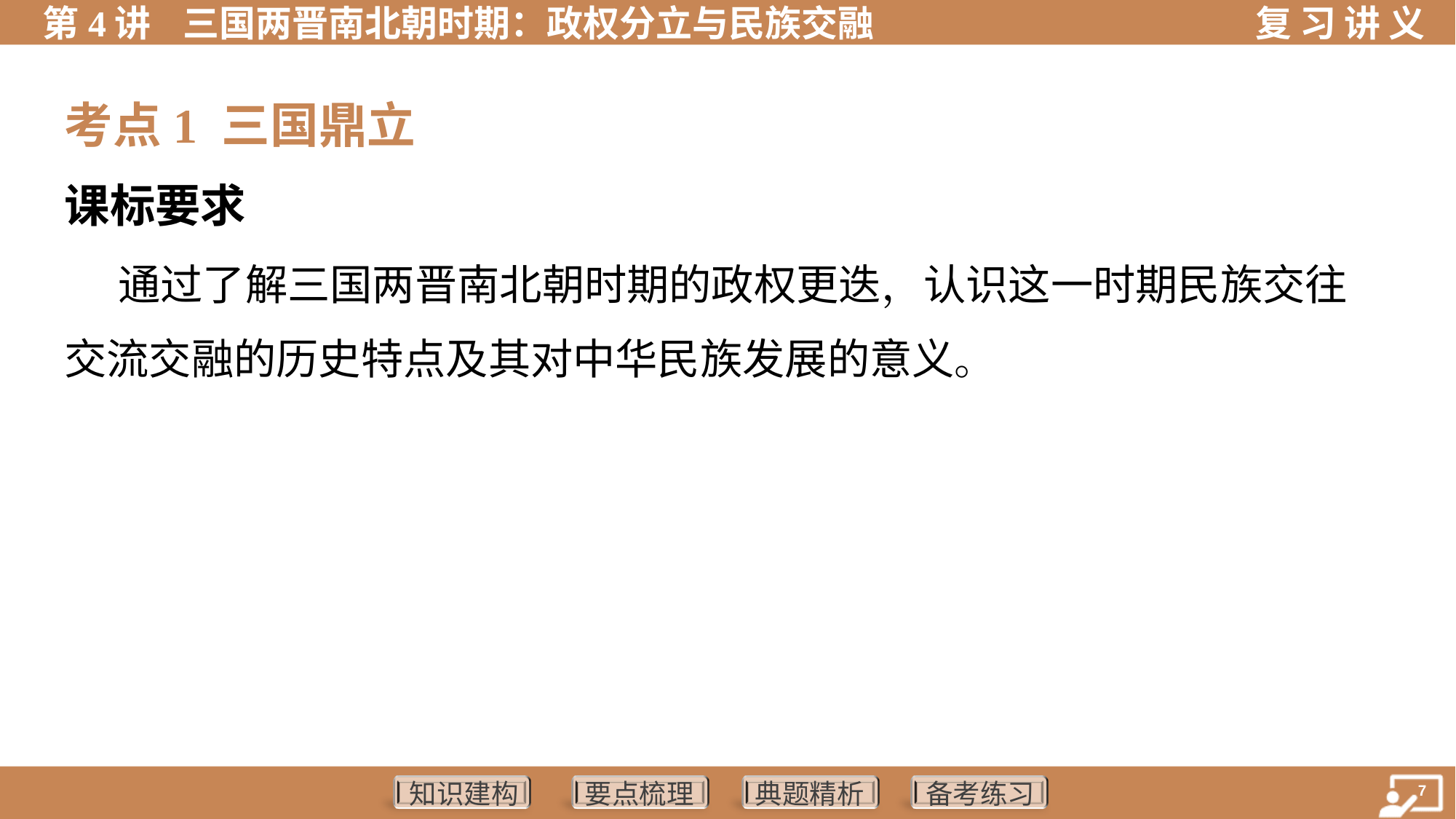

考点1 三国鼎立
课标要求
    通过了解三国两晋南北朝时期的政权更迭，认识这一时期民族交往
交流交融的历史特点及其对中华民族发展的意义。